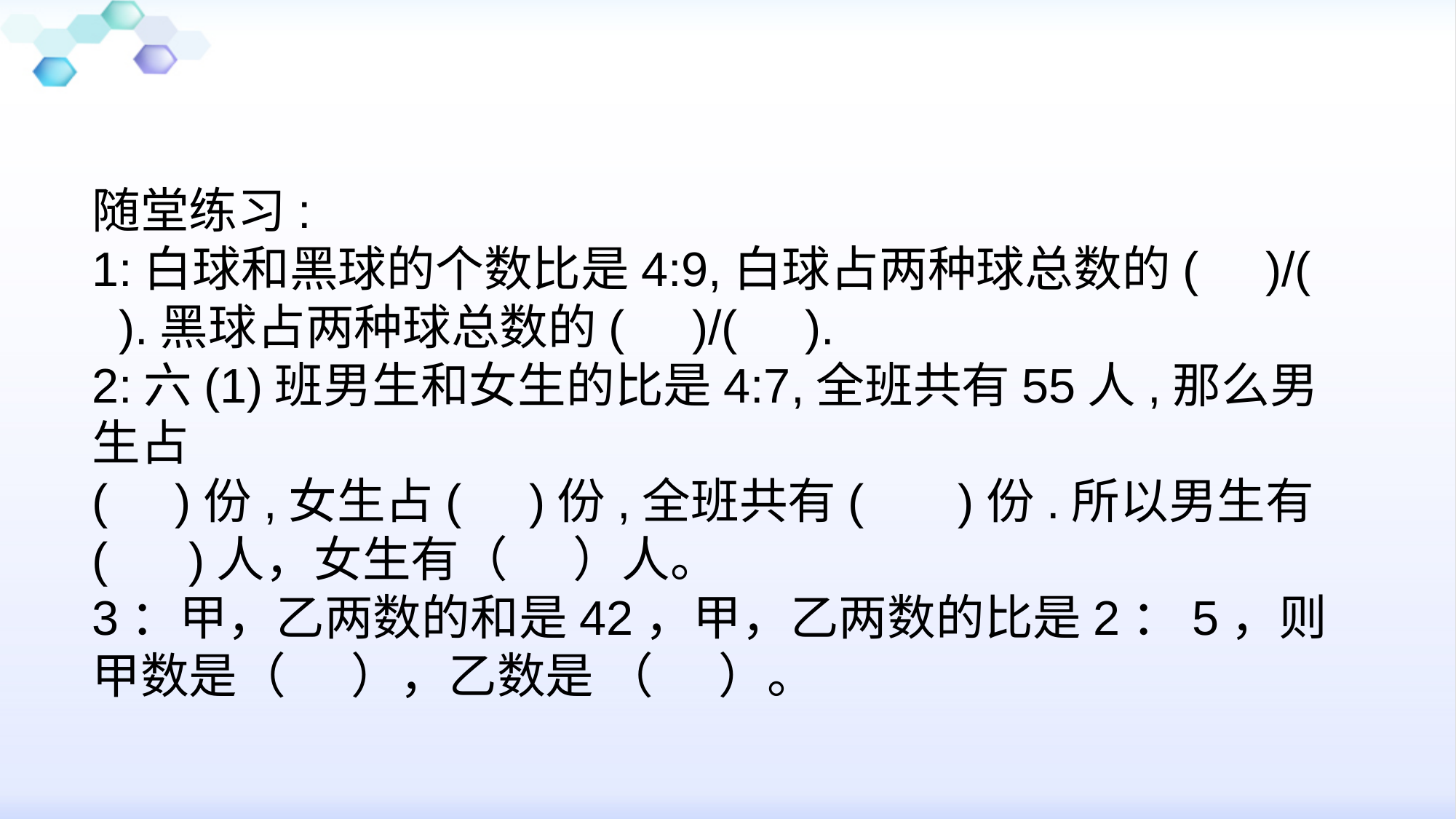

随堂练习:
1:白球和黑球的个数比是4:9,白球占两种球总数的(     )/(    ).黑球占两种球总数的(     )/(     ).
2:六(1)班男生和女生的比是4:7,全班共有55人,那么男生占
(     )份,女生占(     )份,全班共有(       )份.所以男生有(      )人，女生有（      ）人。
3：甲，乙两数的和是42，甲，乙两数的比是2：5，则甲数是（      ），乙数是 （      ）。